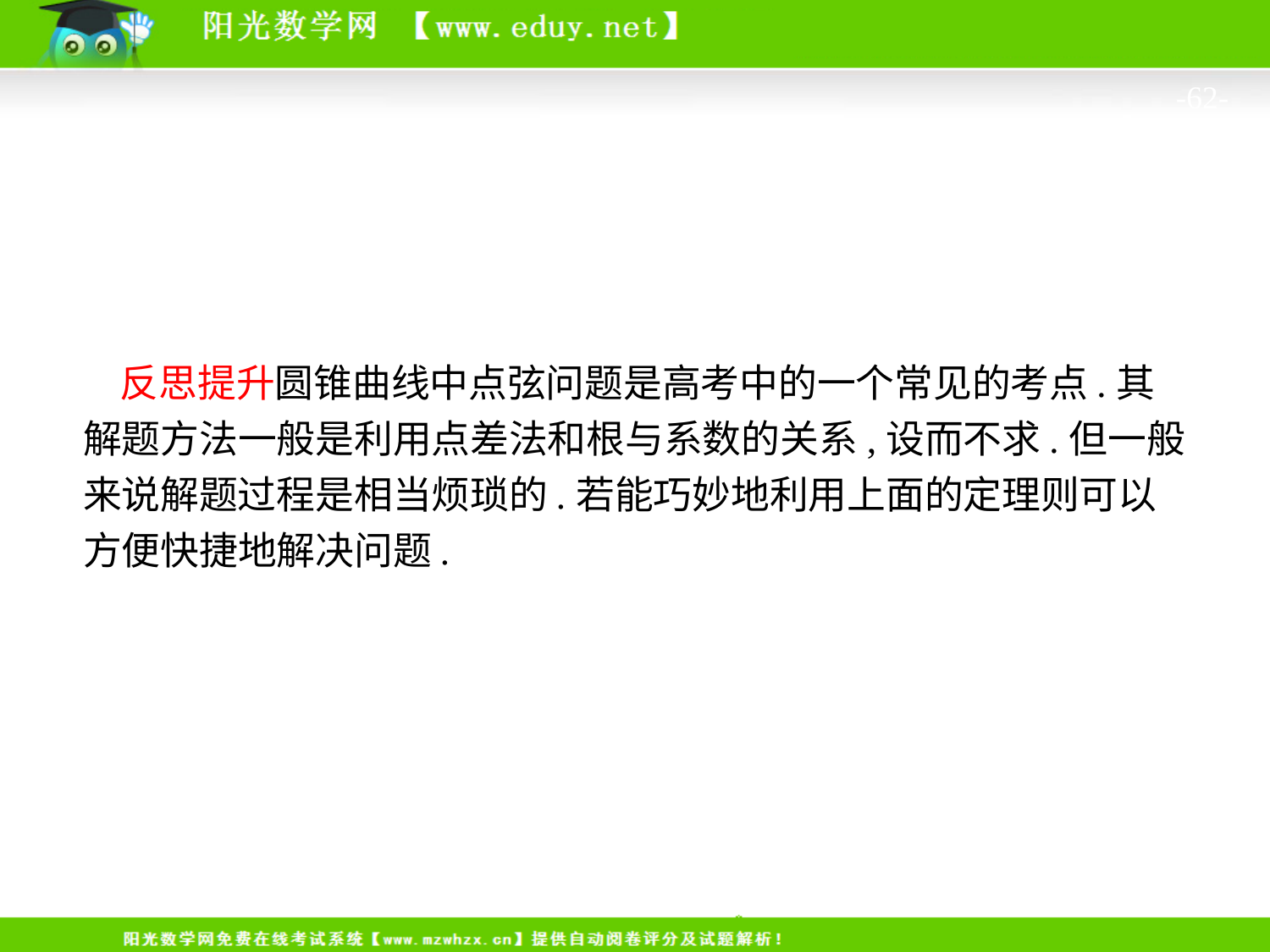

-62-
反思提升圆锥曲线中点弦问题是高考中的一个常见的考点.其解题方法一般是利用点差法和根与系数的关系,设而不求.但一般来说解题过程是相当烦琐的.若能巧妙地利用上面的定理则可以方便快捷地解决问题.